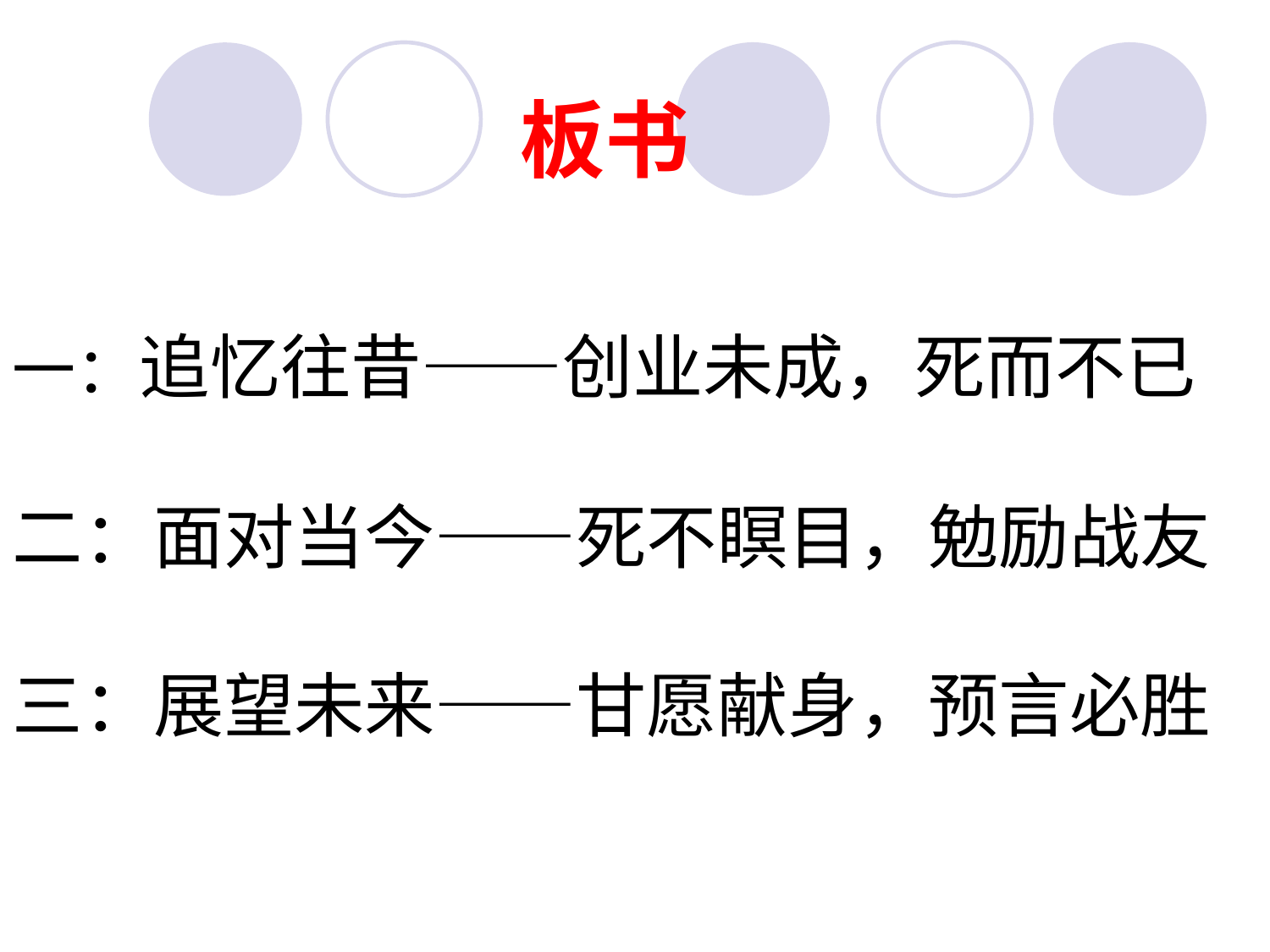

# 板书

一：追忆往昔——创业未成，死而不已

二：面对当今——死不瞑目，勉励战友

三：展望未来——甘愿献身，预言必胜